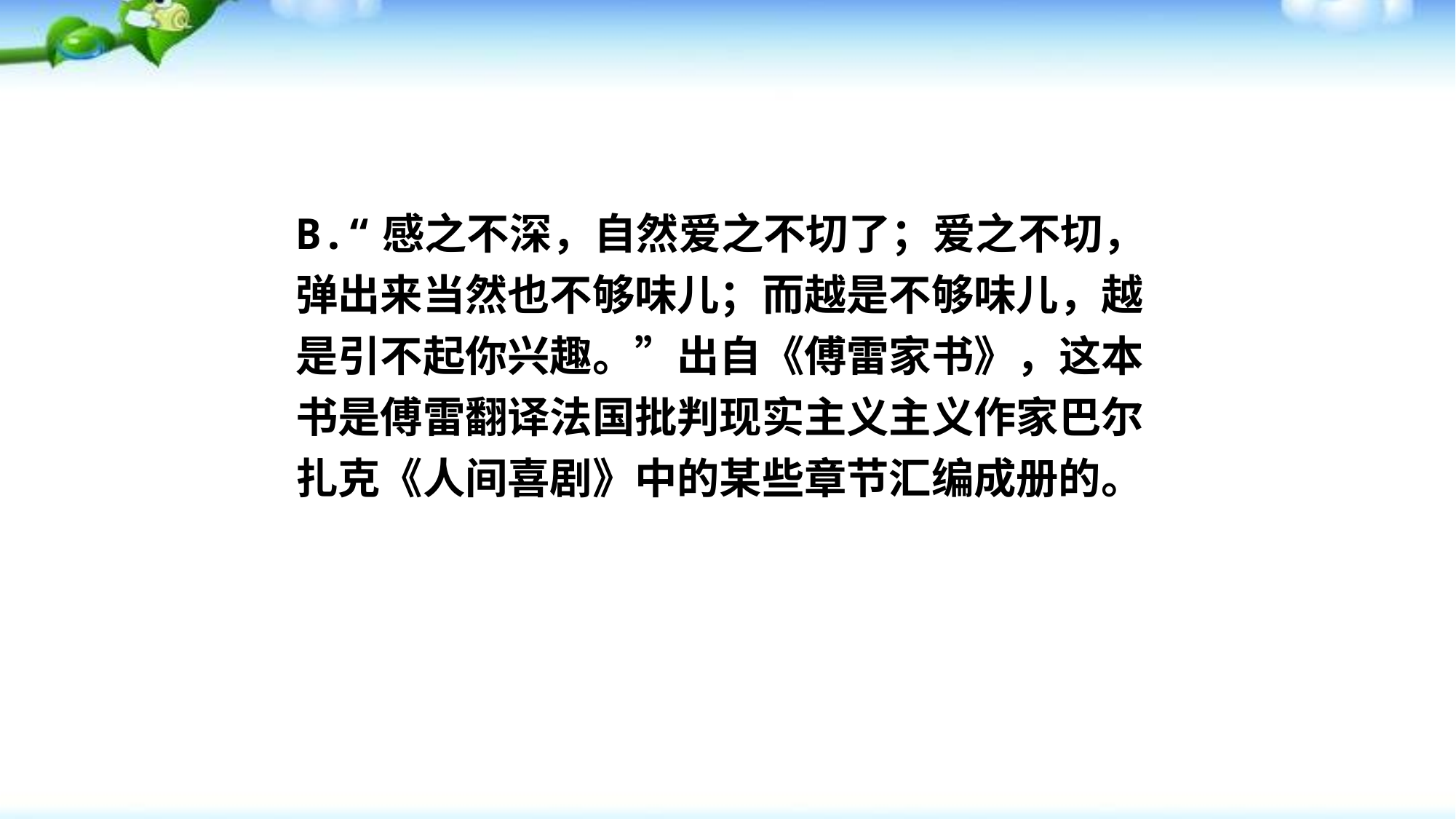

状元成才路
状元成才路
B.“感之不深，自然爱之不切了；爱之不切，弹出来当然也不够味儿；而越是不够味儿，越是引不起你兴趣。”出自《傅雷家书》，这本书是傅雷翻译法国批判现实主义主义作家巴尔扎克《人间喜剧》中的某些章节汇编成册的。
状元成才路
状元成才路
状元成才路
状元成才路
状元成才路
状元成才路
状元成才路
状元成才路
状元成才路
状元成才路
状元成才路
状元成才路
状元成才路
状元成才路
状元成才路
状元成才路
状元成才路
状元成才路
状元成才路
状元成才路
状元成才路
状元成才路
状元成才路
状元成才路
状元成才路
状元成才路
状元成才路
状元成才路
状元成才路
状元成才路
状元成才路
状元成才路
状元成才路
状元成才路
状元成才路
状元成才路
状元成才路
状元成才路
状元成才路
状元成才路
状元成才路
状元成才路
状元成才路
状元成才路
状元成才路
状元成才路
状元成才路
状元成才路
状元成才路
状元成才路
状元成才路
状元成才路
状元成才路
状元成才路
状元成才路
状元成才路
状元成才路
状元成才路
状元成才路
状元成才路
状元成才路
状元成才路
状元成才路
状元成才路
状元成才路
状元成才路
状元成才路
状元成才路
状元成才路
状元成才路
状元成才路
状元成才路
状元成才路
状元成才路
状元成才路
状元成才路
状元成才路
状元成才路
状元成才路
状元成才路
状元成才路
状元成才路
状元成才路
状元成才路
状元成才路
状元成才路
状元成才路
状元成才路
状元成才路
状元成才路
状元成才路
状元成才路
状元成才路
状元成才路
状元成才路
状元成才路
状元成才路
状元成才路